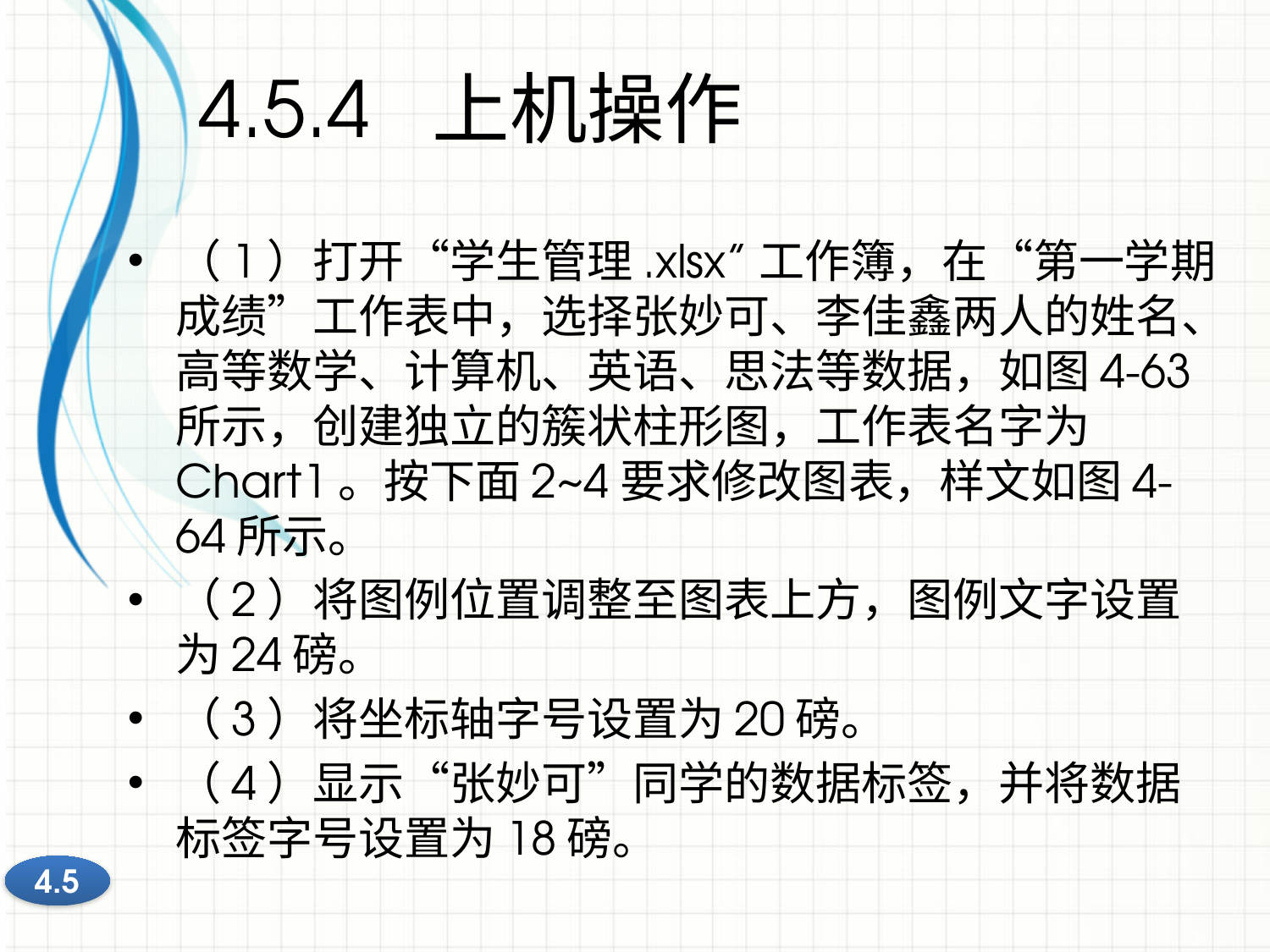

# 4.5.4  上机操作
（1）打开“学生管理.xlsx”工作簿，在“第一学期成绩”工作表中，选择张妙可、李佳鑫两人的姓名、高等数学、计算机、英语、思法等数据，如图4-63所示，创建独立的簇状柱形图，工作表名字为Chart1。按下面2~4要求修改图表，样文如图4-64所示。
（2）将图例位置调整至图表上方，图例文字设置为24磅。
（3）将坐标轴字号设置为20磅。
（4）显示“张妙可”同学的数据标签，并将数据标签字号设置为18磅。